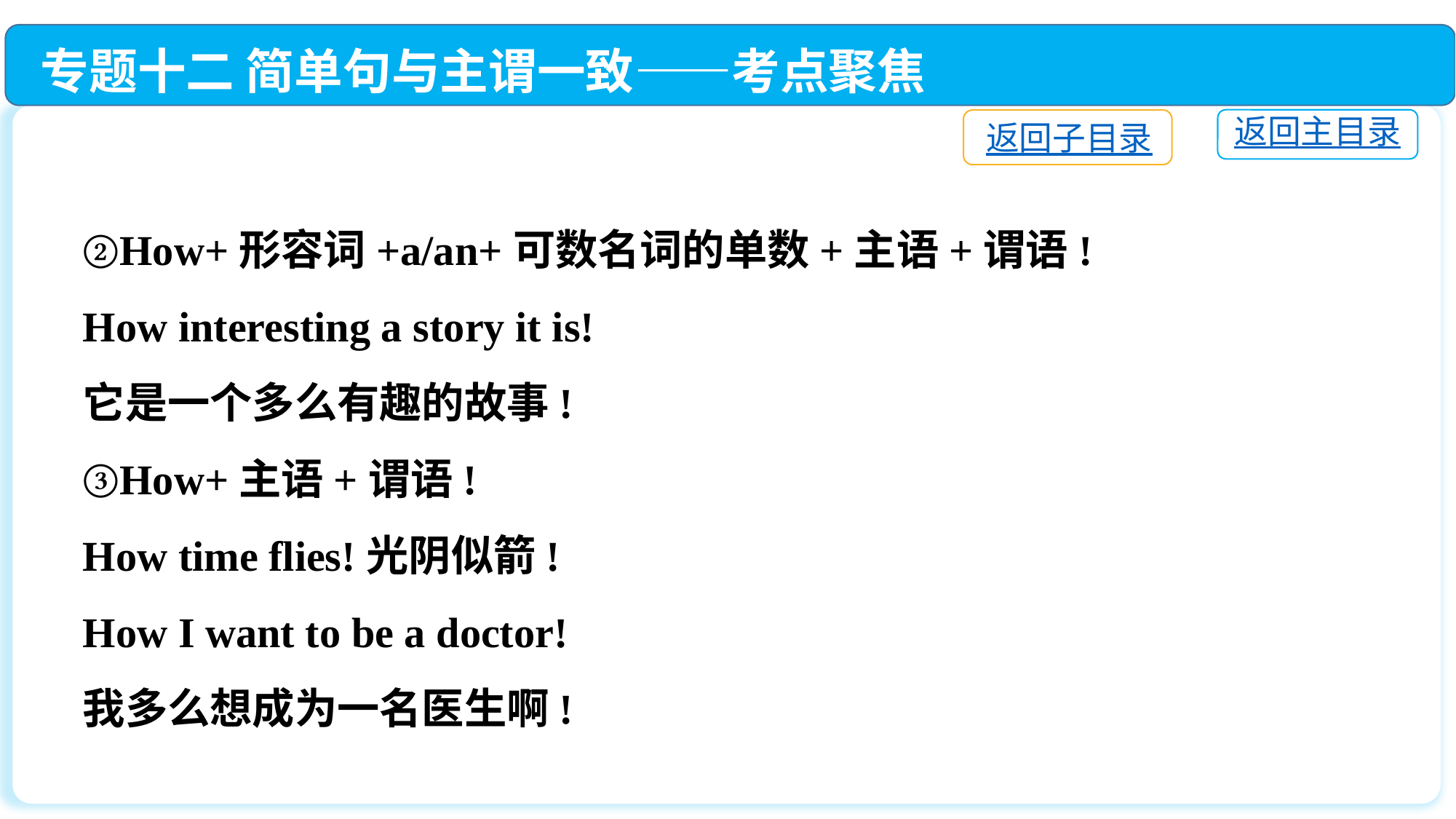

专题十二 简单句与主谓一致——考点聚焦

返回主目录

返回子目录
②How+形容词+a/an+可数名词的单数+主语+谓语!
How interesting a story it is!
它是一个多么有趣的故事!
③How+主语+谓语!
How time flies!光阴似箭!
How I want to be a doctor!
我多么想成为一名医生啊!